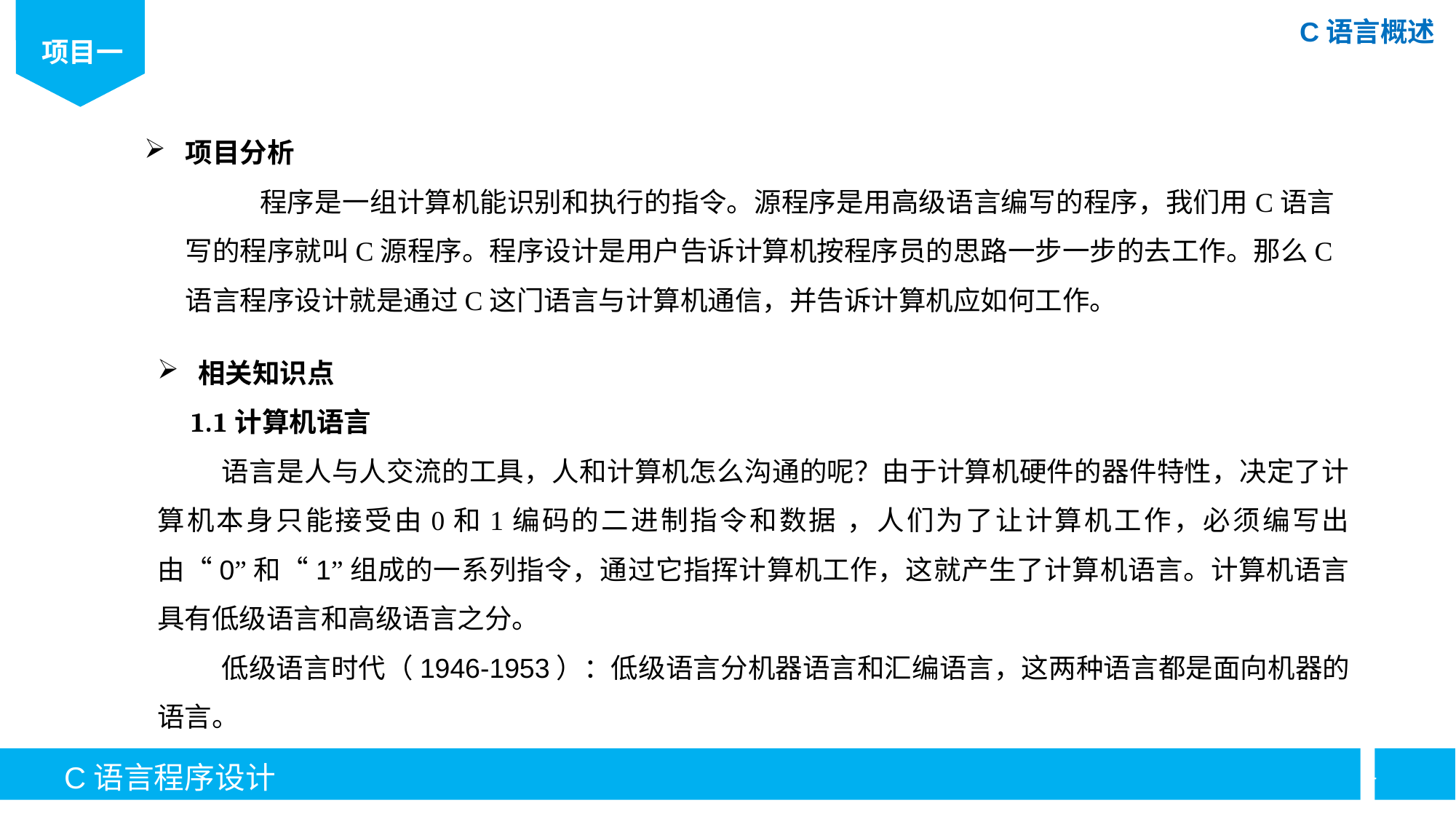

项目分析
                 程序是一组计算机能识别和执行的指令。源程序是用高级语言编写的程序，我们用C语言写的程序就叫C源程序。程序设计是用户告诉计算机按程序员的思路一步一步的去工作。那么C语言程序设计就是通过C这门语言与计算机通信，并告诉计算机应如何工作。
相关知识点
1.1计算机语言
语言是人与人交流的工具，人和计算机怎么沟通的呢？由于计算机硬件的器件特性，决定了计算机本身只能接受由0和1编码的二进制指令和数据 ，人们为了让计算机工作，必须编写出由“0”和“1”组成的一系列指令，通过它指挥计算机工作，这就产生了计算机语言。计算机语言具有低级语言和高级语言之分。
低级语言时代（1946-1953）：低级语言分机器语言和汇编语言，这两种语言都是面向机器的语言。